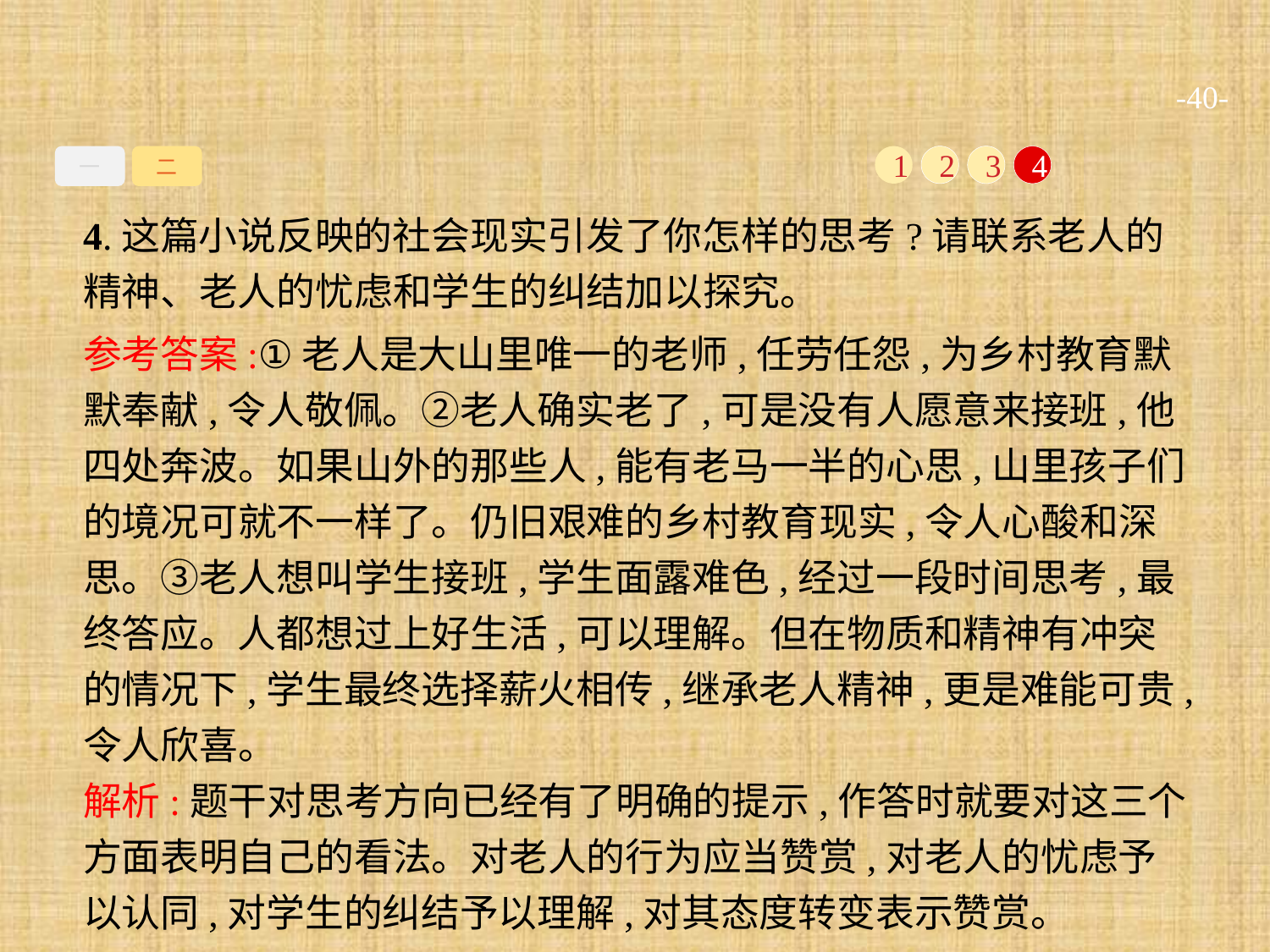

-40-
一
二
1
2
3
4
4.这篇小说反映的社会现实引发了你怎样的思考?请联系老人的精神、老人的忧虑和学生的纠结加以探究。
参考答案:①老人是大山里唯一的老师,任劳任怨,为乡村教育默默奉献,令人敬佩。②老人确实老了,可是没有人愿意来接班,他四处奔波。如果山外的那些人,能有老马一半的心思,山里孩子们的境况可就不一样了。仍旧艰难的乡村教育现实,令人心酸和深思。③老人想叫学生接班,学生面露难色,经过一段时间思考,最终答应。人都想过上好生活,可以理解。但在物质和精神有冲突的情况下,学生最终选择薪火相传,继承老人精神,更是难能可贵,令人欣喜。
解析:题干对思考方向已经有了明确的提示,作答时就要对这三个方面表明自己的看法。对老人的行为应当赞赏,对老人的忧虑予以认同,对学生的纠结予以理解,对其态度转变表示赞赏。